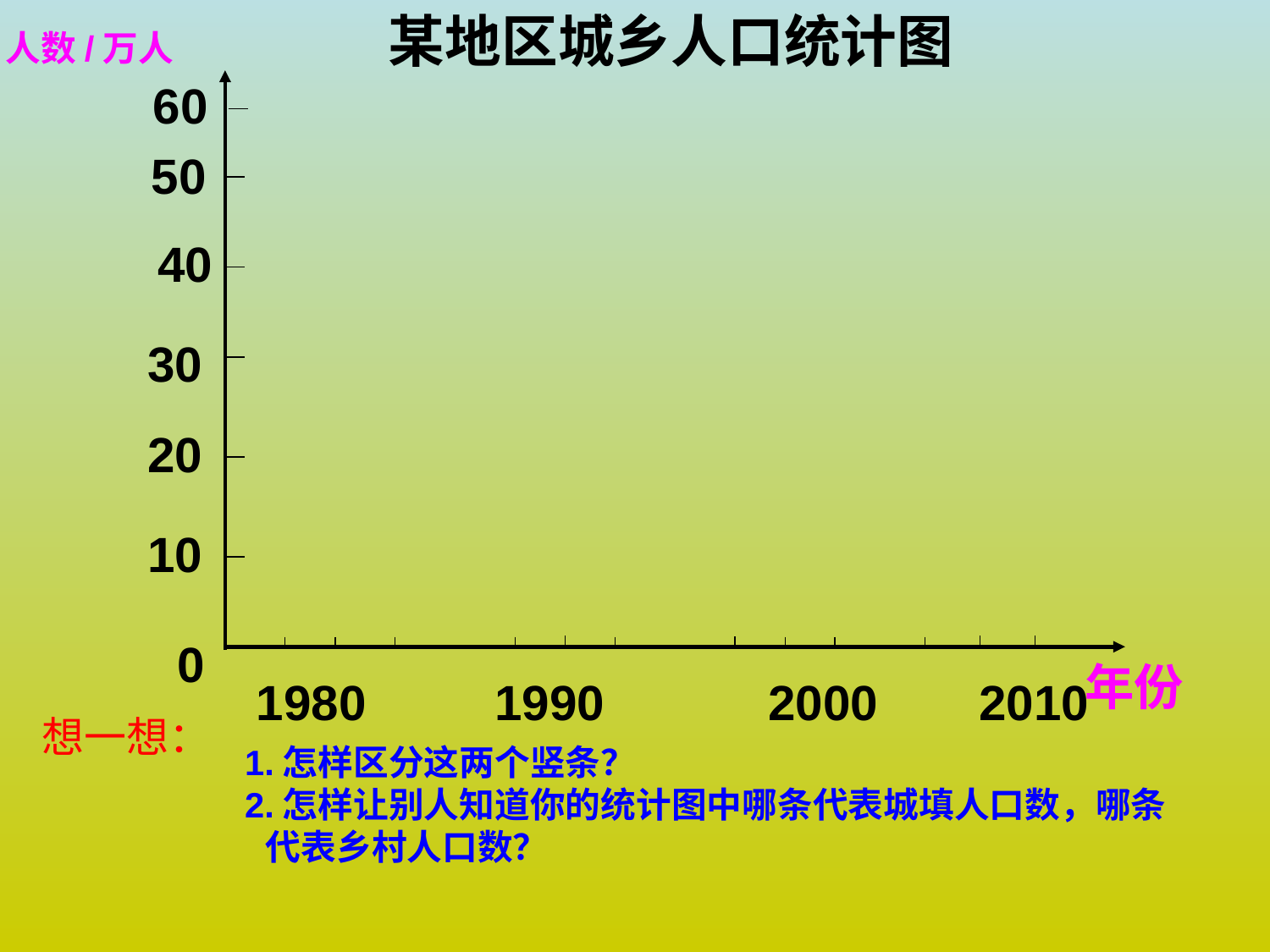

某地区城乡人口统计图
人数/万人
60

50
40
30
20
10
0
年份
1980    　1990   　　2000  　2010
想一想：
　1.怎样区分这两个竖条？
　2.怎样让别人知道你的统计图中哪条代表城填人口数，哪条
       代表乡村人口数？